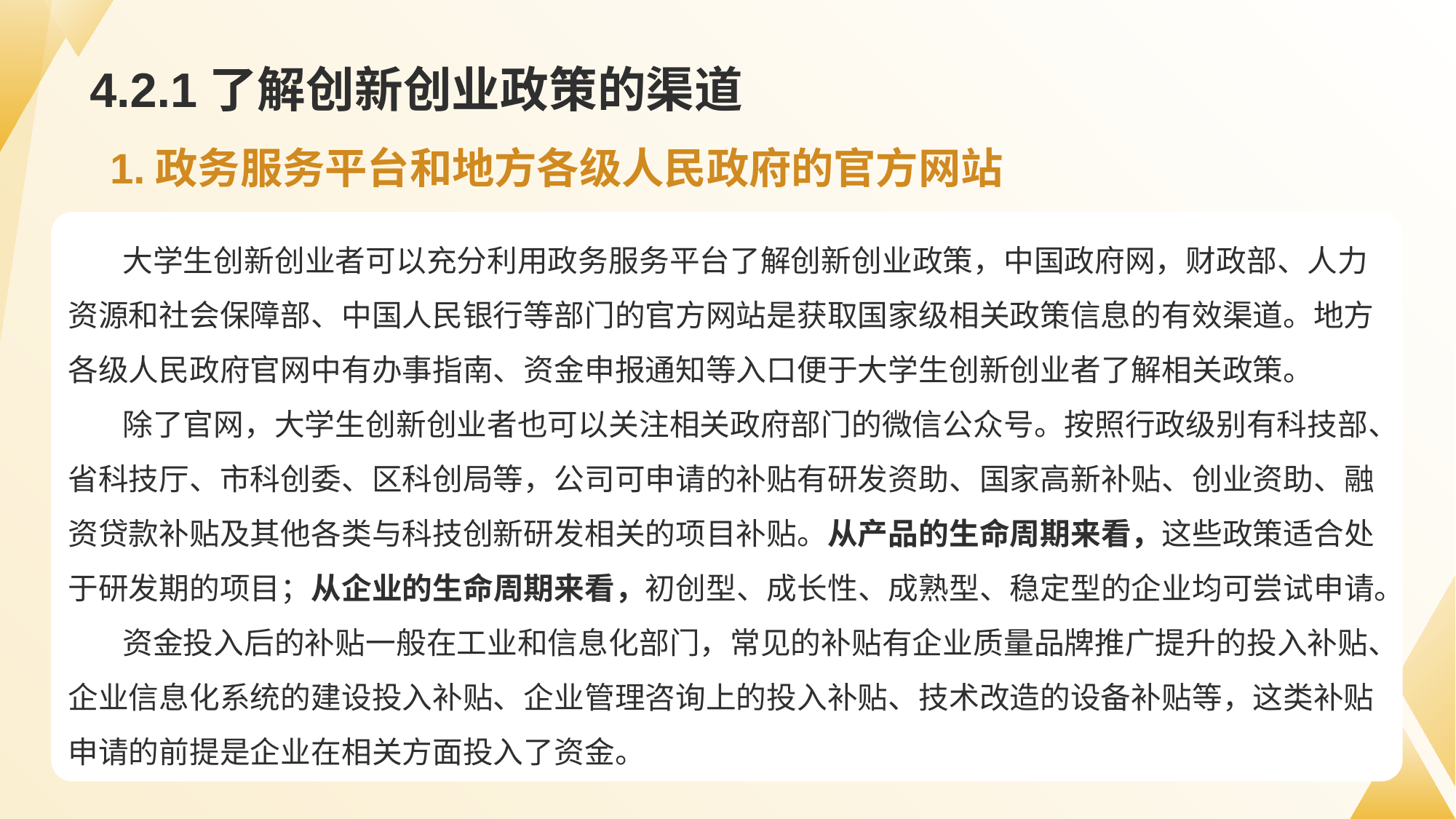

# 4.2.1了解创新创业政策的渠道
1.政务服务平台和地方各级人民政府的官方网站
大学生创新创业者可以充分利用政务服务平台了解创新创业政策，中国政府网，财政部、人力资源和社会保障部、中国人民银行等部门的官方网站是获取国家级相关政策信息的有效渠道。地方各级人民政府官网中有办事指南、资金申报通知等入口便于大学生创新创业者了解相关政策。
除了官网，大学生创新创业者也可以关注相关政府部门的微信公众号。按照行政级别有科技部、省科技厅、市科创委、区科创局等，公司可申请的补贴有研发资助、国家高新补贴、创业资助、融资贷款补贴及其他各类与科技创新研发相关的项目补贴。从产品的生命周期来看，这些政策适合处于研发期的项目；从企业的生命周期来看，初创型、成长性、成熟型、稳定型的企业均可尝试申请。
资金投入后的补贴一般在工业和信息化部门，常见的补贴有企业质量品牌推广提升的投入补贴、企业信息化系统的建设投入补贴、企业管理咨询上的投入补贴、技术改造的设备补贴等，这类补贴申请的前提是企业在相关方面投入了资金。